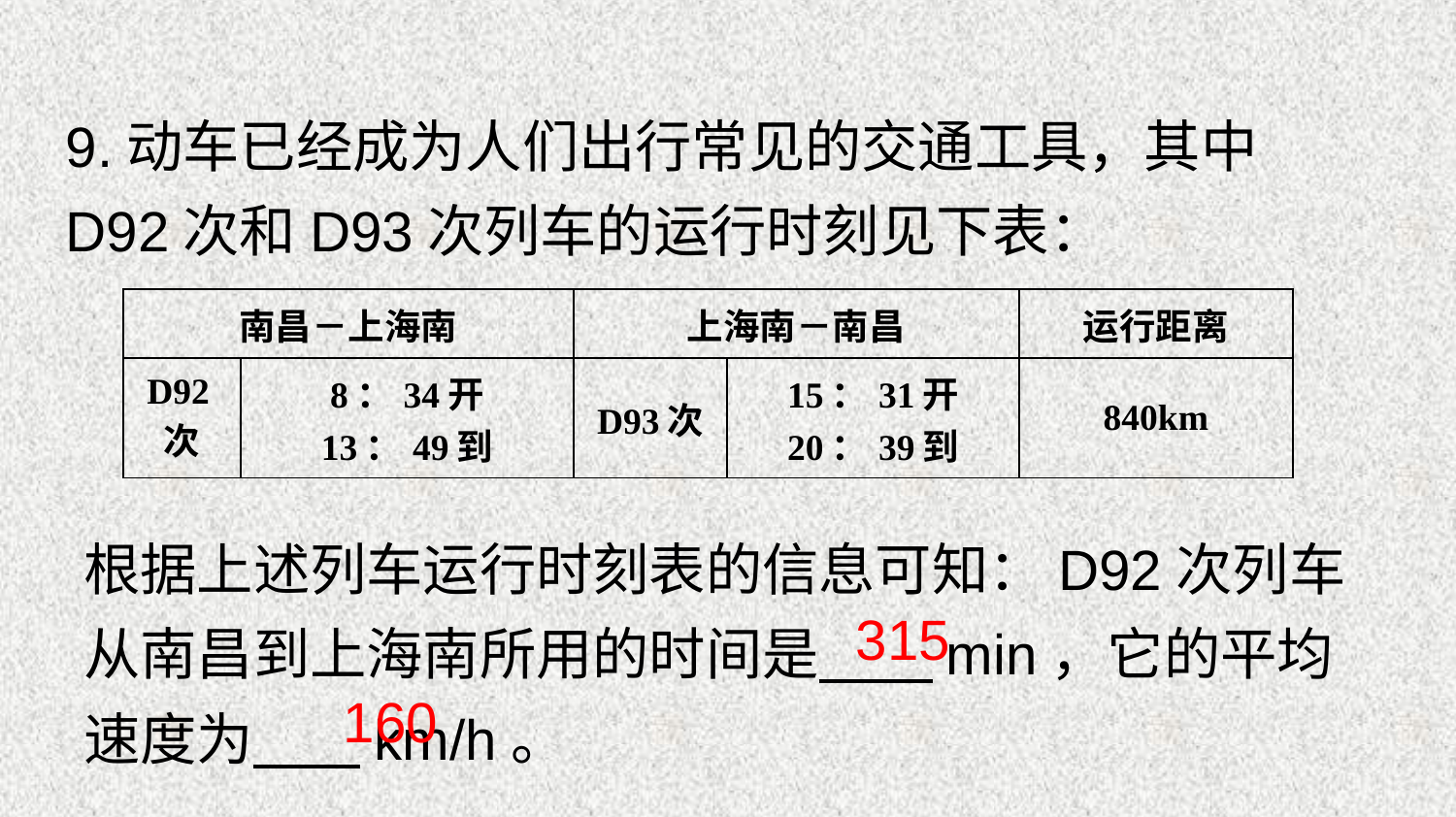

9.动车已经成为人们出行常见的交通工具，其中D92次和D93次列车的运行时刻见下表：
| 南昌－上海南 |  | 上海南－南昌 |  | 运行距离 |
| --- | --- | --- | --- | --- |
| D92次 | 8：34开 13：49到 | D93次 | 15：31开 20：39到 | 840km |
根据上述列车运行时刻表的信息可知：D92次列车从南昌到上海南所用的时间是         min，它的平均速度为　    km/h。
315
160